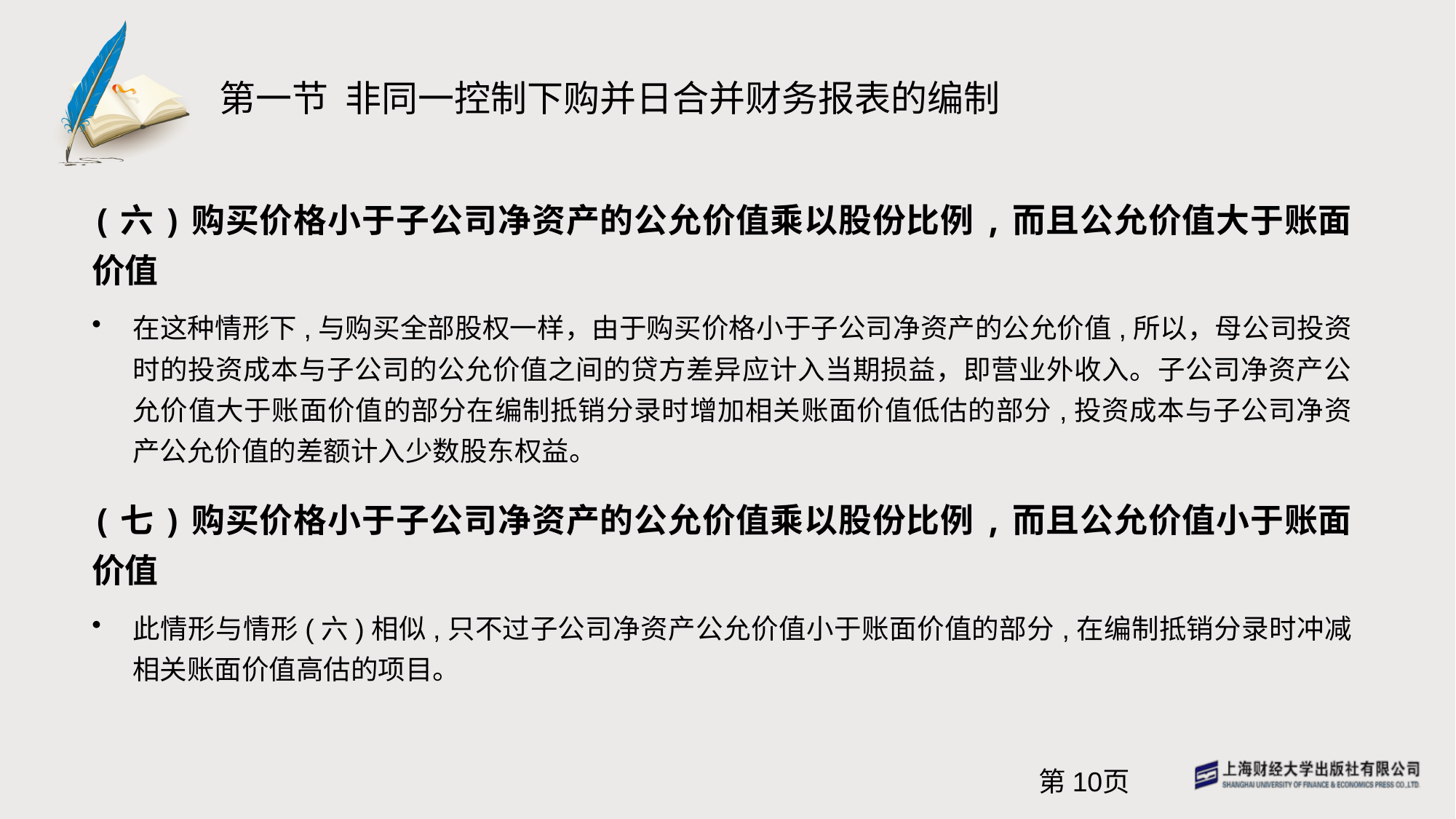

# 第一节  非同一控制下购并日合并财务报表的编制
(六)购买价格小于子公司净资产的公允价值乘以股份比例,而且公允价值大于账面价值
在这种情形下,与购买全部股权一样，由于购买价格小于子公司净资产的公允价值,所以，母公司投资时的投资成本与子公司的公允价值之间的贷方差异应计入当期损益，即营业外收入。子公司净资产公允价值大于账面价值的部分在编制抵销分录时增加相关账面价值低估的部分,投资成本与子公司净资产公允价值的差额计入少数股东权益。
(七)购买价格小于子公司净资产的公允价值乘以股份比例,而且公允价值小于账面价值
此情形与情形(六)相似,只不过子公司净资产公允价值小于账面价值的部分,在编制抵销分录时冲减相关账面价值高估的项目。

10